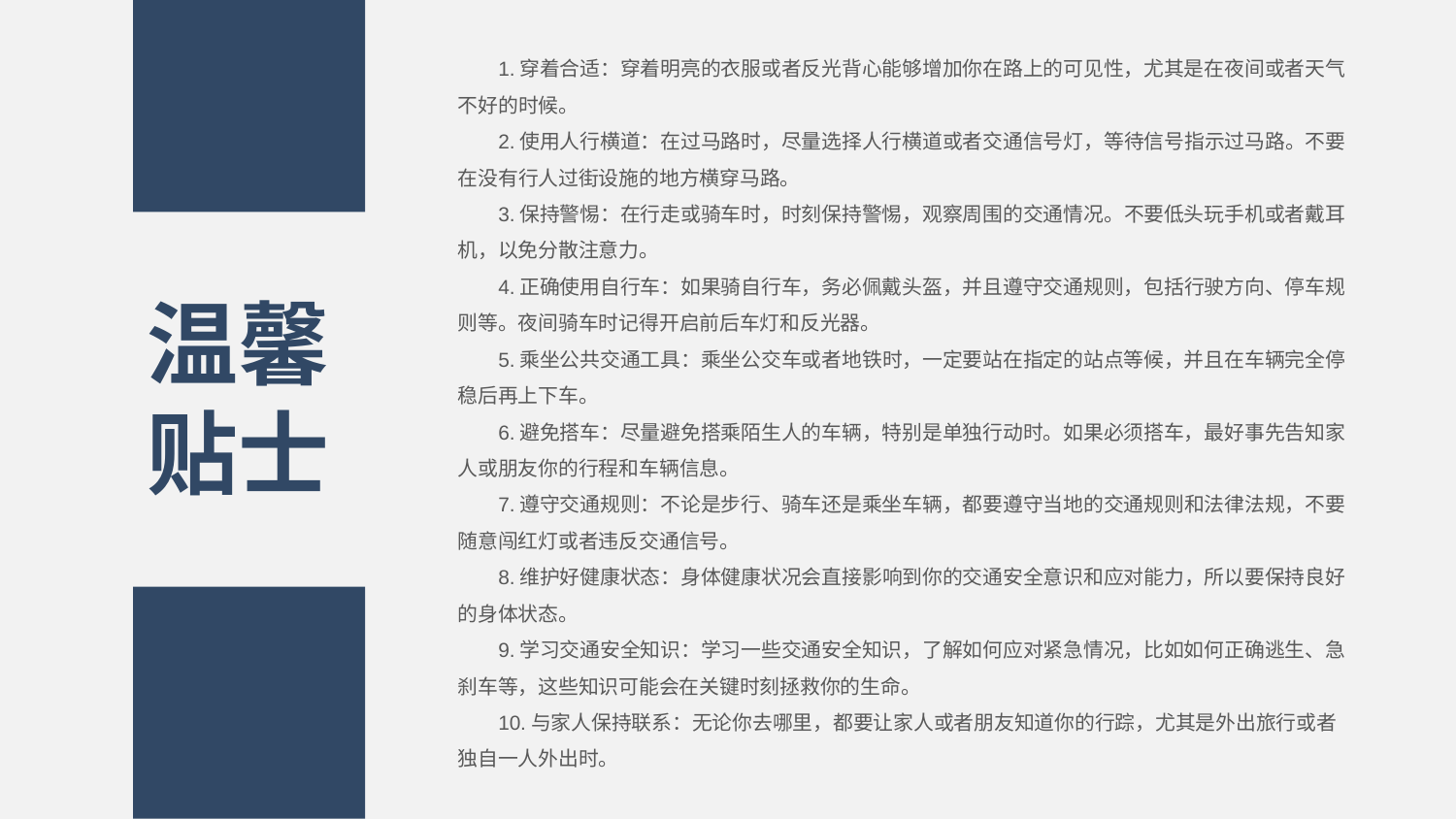

1.穿着合适：穿着明亮的衣服或者反光背心能够增加你在路上的可见性，尤其是在夜间或者天气不好的时候。
2.使用人行横道：在过马路时，尽量选择人行横道或者交通信号灯，等待信号指示过马路。不要在没有行人过街设施的地方横穿马路。
3.保持警惕：在行走或骑车时，时刻保持警惕，观察周围的交通情况。不要低头玩手机或者戴耳机，以免分散注意力。
4.正确使用自行车：如果骑自行车，务必佩戴头盔，并且遵守交通规则，包括行驶方向、停车规则等。夜间骑车时记得开启前后车灯和反光器。
5.乘坐公共交通工具：乘坐公交车或者地铁时，一定要站在指定的站点等候，并且在车辆完全停稳后再上下车。
6.避免搭车：尽量避免搭乘陌生人的车辆，特别是单独行动时。如果必须搭车，最好事先告知家人或朋友你的行程和车辆信息。
7.遵守交通规则：不论是步行、骑车还是乘坐车辆，都要遵守当地的交通规则和法律法规，不要随意闯红灯或者违反交通信号。
8.维护好健康状态：身体健康状况会直接影响到你的交通安全意识和应对能力，所以要保持良好的身体状态。
9.学习交通安全知识：学习一些交通安全知识，了解如何应对紧急情况，比如如何正确逃生、急刹车等，这些知识可能会在关键时刻拯救你的生命。
10.与家人保持联系：无论你去哪里，都要让家人或者朋友知道你的行踪，尤其是外出旅行或者独自一人外出时。
温馨贴士